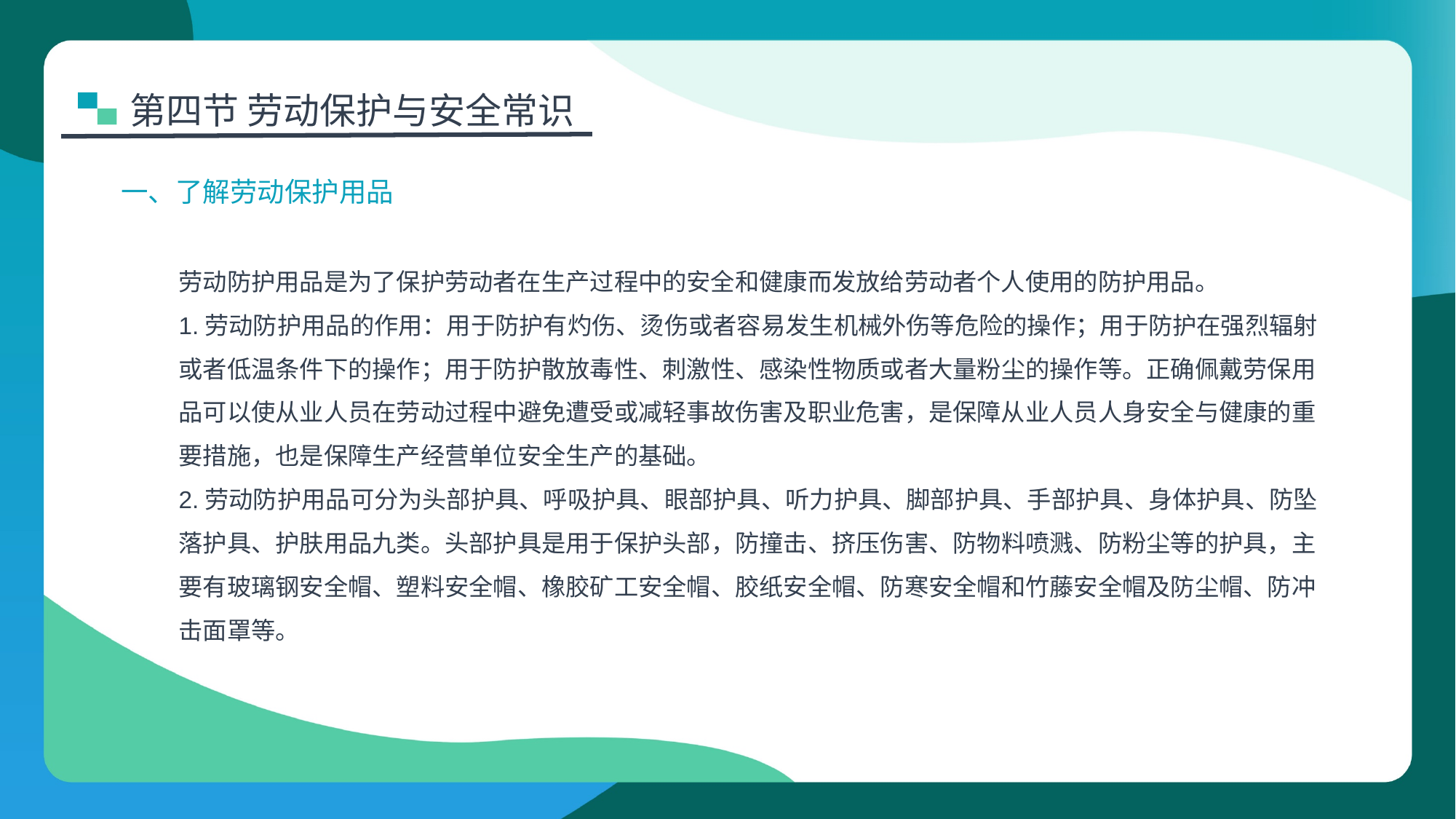

第四节 劳动保护与安全常识

一、了解劳动保护用品
劳动防护用品是为了保护劳动者在生产过程中的安全和健康而发放给劳动者个人使用的防护用品。
1.劳动防护用品的作用：用于防护有灼伤、烫伤或者容易发生机械外伤等危险的操作；用于防护在强烈辐射或者低温条件下的操作；用于防护散放毒性、刺激性、感染性物质或者大量粉尘的操作等。正确佩戴劳保用品可以使从业人员在劳动过程中避免遭受或减轻事故伤害及职业危害，是保障从业人员人身安全与健康的重要措施，也是保障生产经营单位安全生产的基础。
2.劳动防护用品可分为头部护具、呼吸护具、眼部护具、听力护具、脚部护具、手部护具、身体护具、防坠落护具、护肤用品九类。头部护具是用于保护头部，防撞击、挤压伤害、防物料喷溅、防粉尘等的护具，主要有玻璃钢安全帽、塑料安全帽、橡胶矿工安全帽、胶纸安全帽、防寒安全帽和竹藤安全帽及防尘帽、防冲击面罩等。